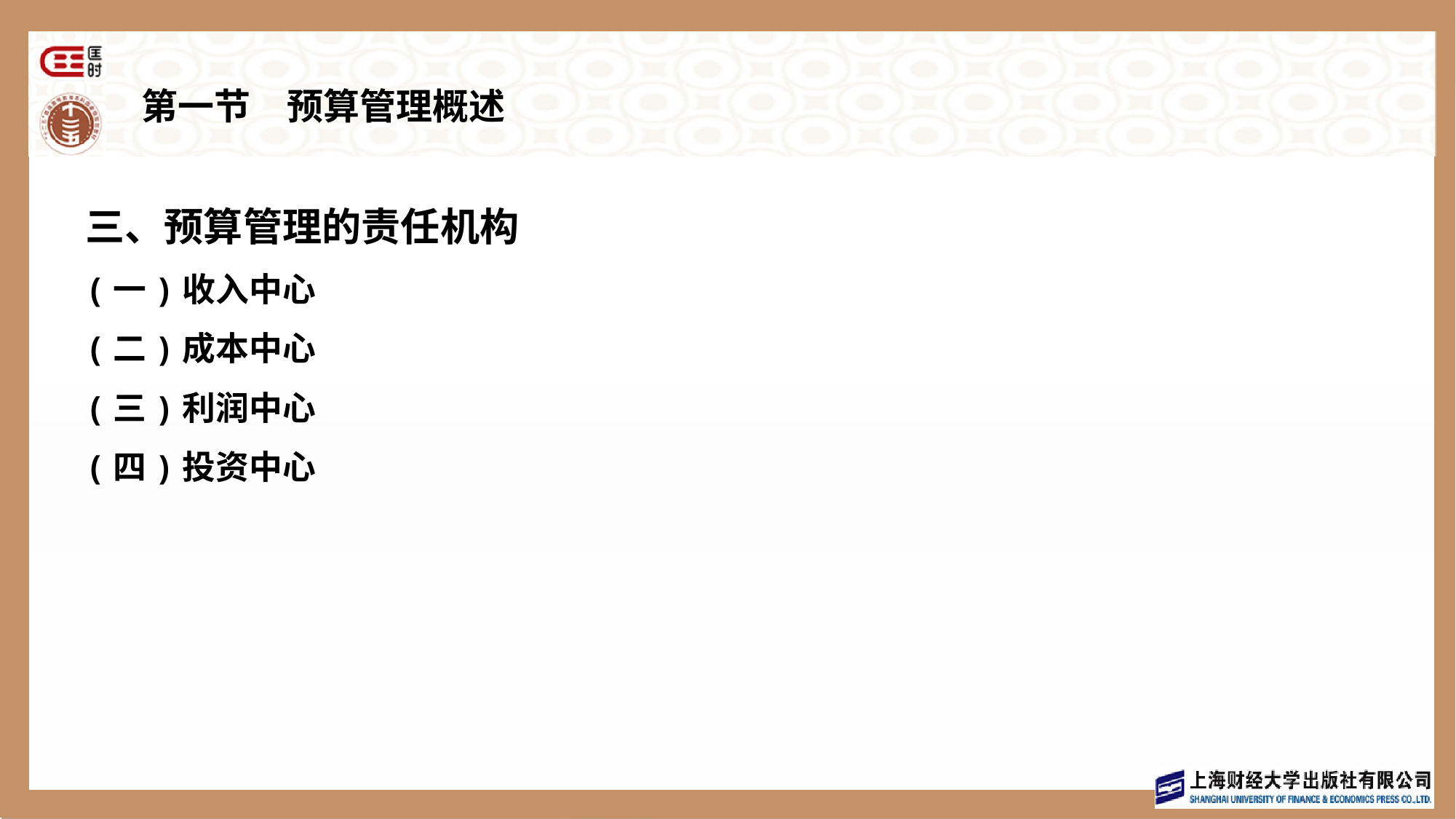

# 第一节　预算管理概述
三、预算管理的责任机构
(一)收入中心
(二)成本中心
(三)利润中心
(四)投资中心